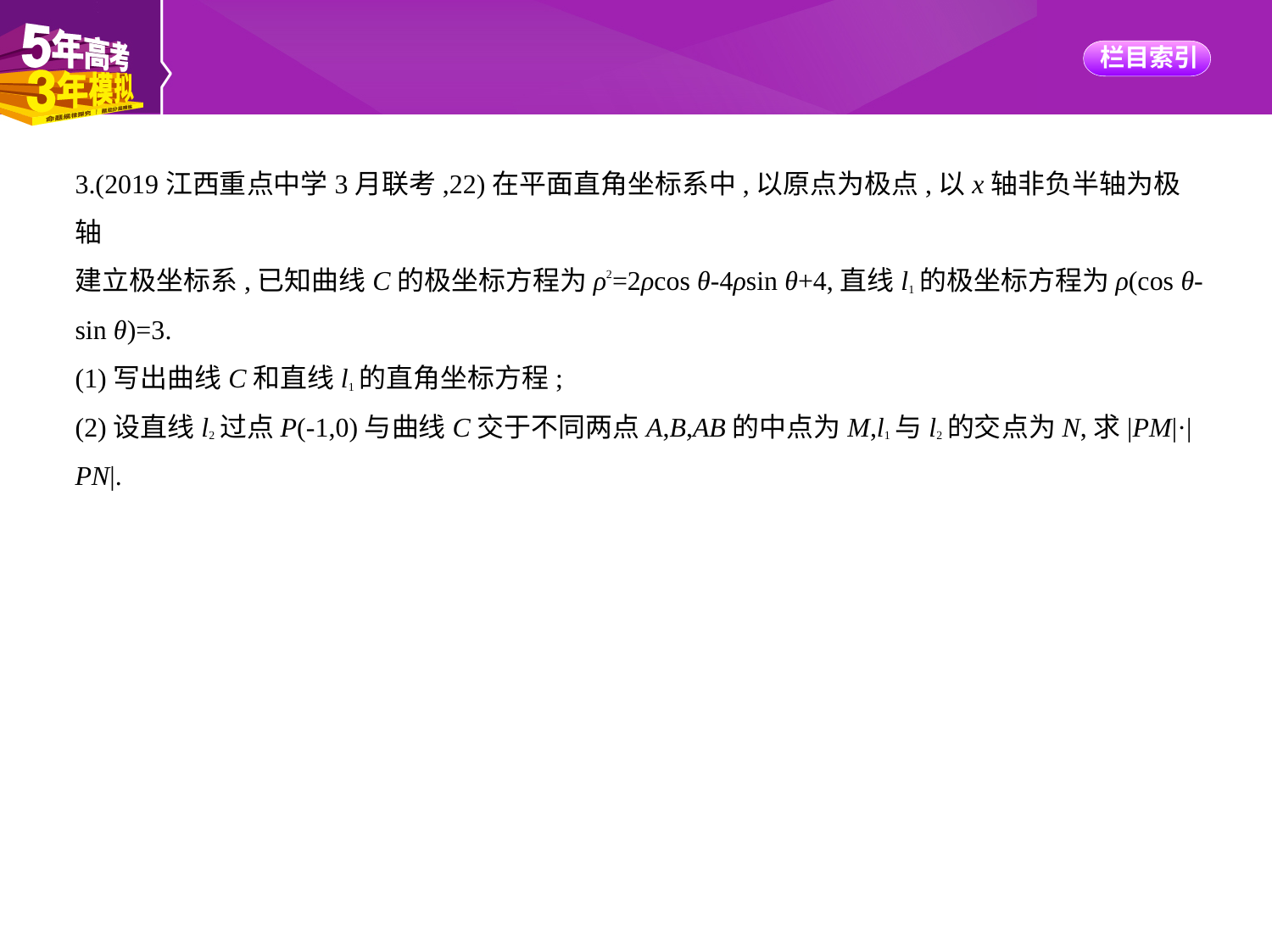

3.(2019江西重点中学3月联考,22)在平面直角坐标系中,以原点为极点,以x轴非负半轴为极轴
建立极坐标系,已知曲线C的极坐标方程为ρ2=2ρcos θ-4ρsin θ+4,直线l1的极坐标方程为ρ(cos θ-
sin θ)=3.
(1)写出曲线C和直线l1的直角坐标方程;
(2)设直线l2过点P(-1,0)与曲线C交于不同两点A,B,AB的中点为M,l1与l2的交点为N,求|PM|·|PN|.